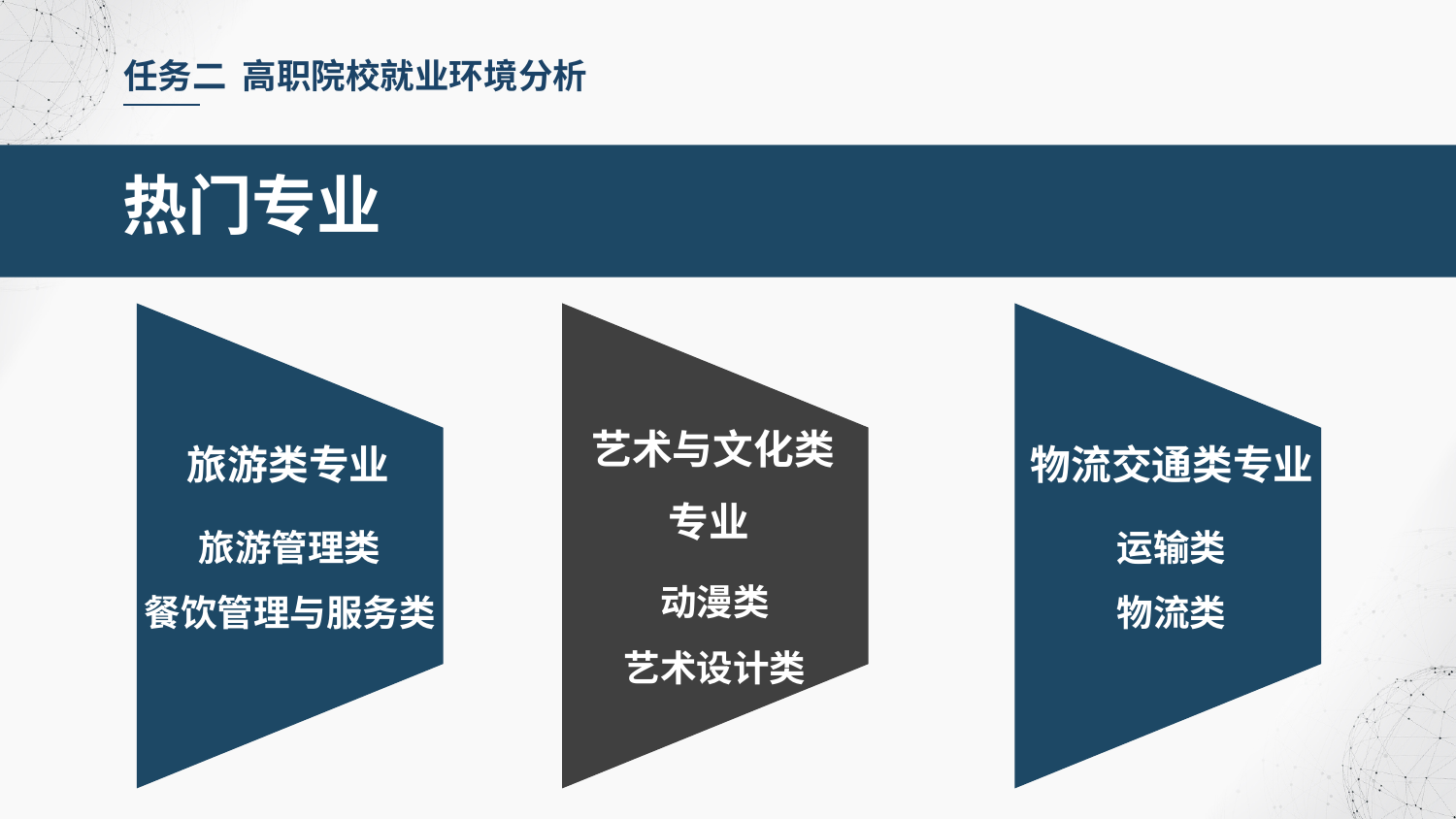

任务二  高职院校就业环境分析

热门专业
艺术与文化类
专业

旅游类专业
物流交通类专业
旅游管理类
餐饮管理与服务类
运输类
物流类
动漫类
艺术设计类